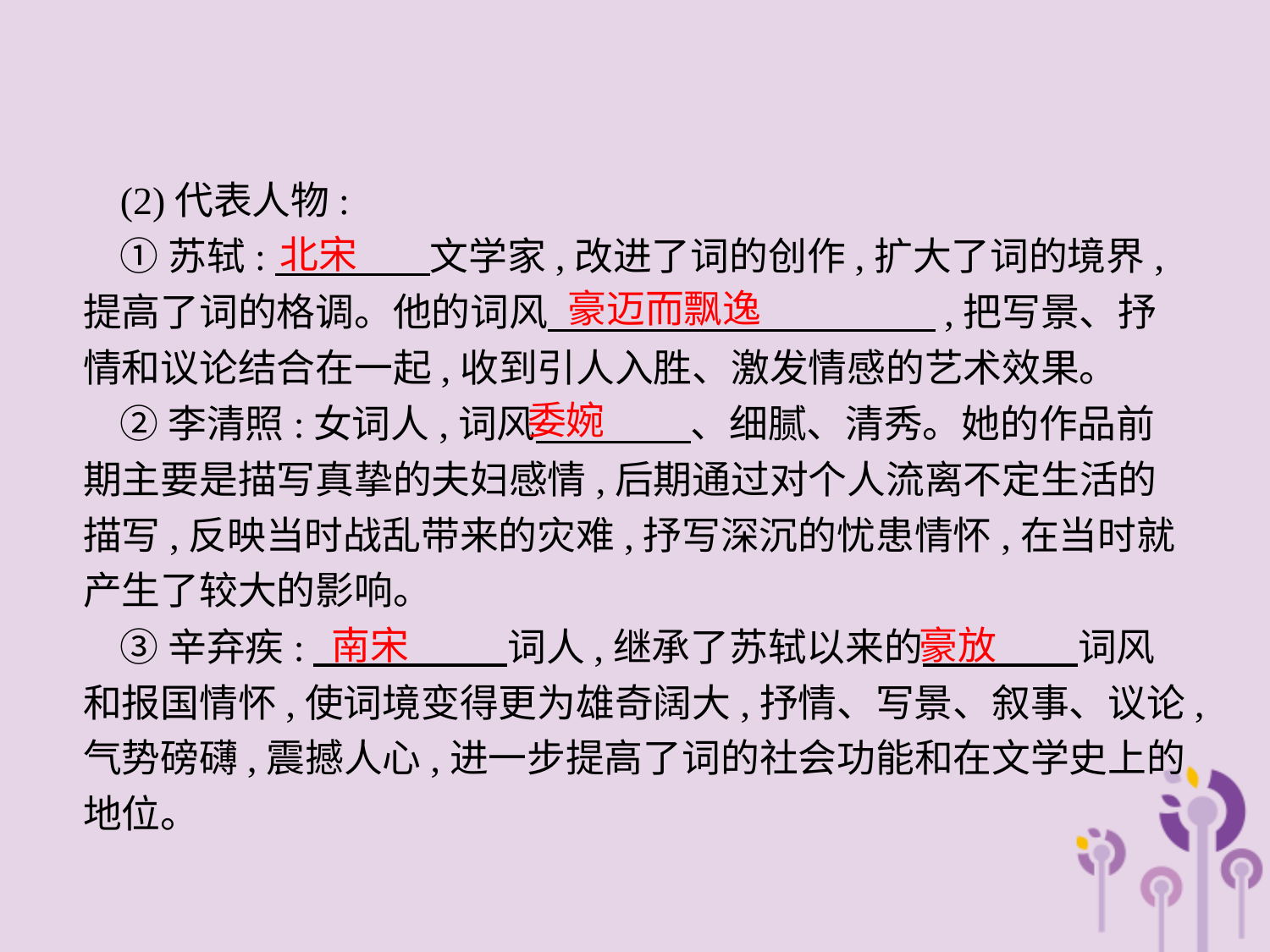

(2)代表人物:
①苏轼:　　　　文学家,改进了词的创作,扩大了词的境界,提高了词的格调。他的词风　　　　　　　　　　,把写景、抒情和议论结合在一起,收到引人入胜、激发情感的艺术效果。
②李清照:女词人,词风　　　　、细腻、清秀。她的作品前期主要是描写真挚的夫妇感情,后期通过对个人流离不定生活的描写,反映当时战乱带来的灾难,抒写深沉的忧患情怀,在当时就产生了较大的影响。
③辛弃疾:　　　　　词人,继承了苏轼以来的　　　　词风和报国情怀,使词境变得更为雄奇阔大,抒情、写景、叙事、议论,气势磅礴,震撼人心,进一步提高了词的社会功能和在文学史上的地位。
北宋
豪迈而飘逸
委婉
南宋
豪放